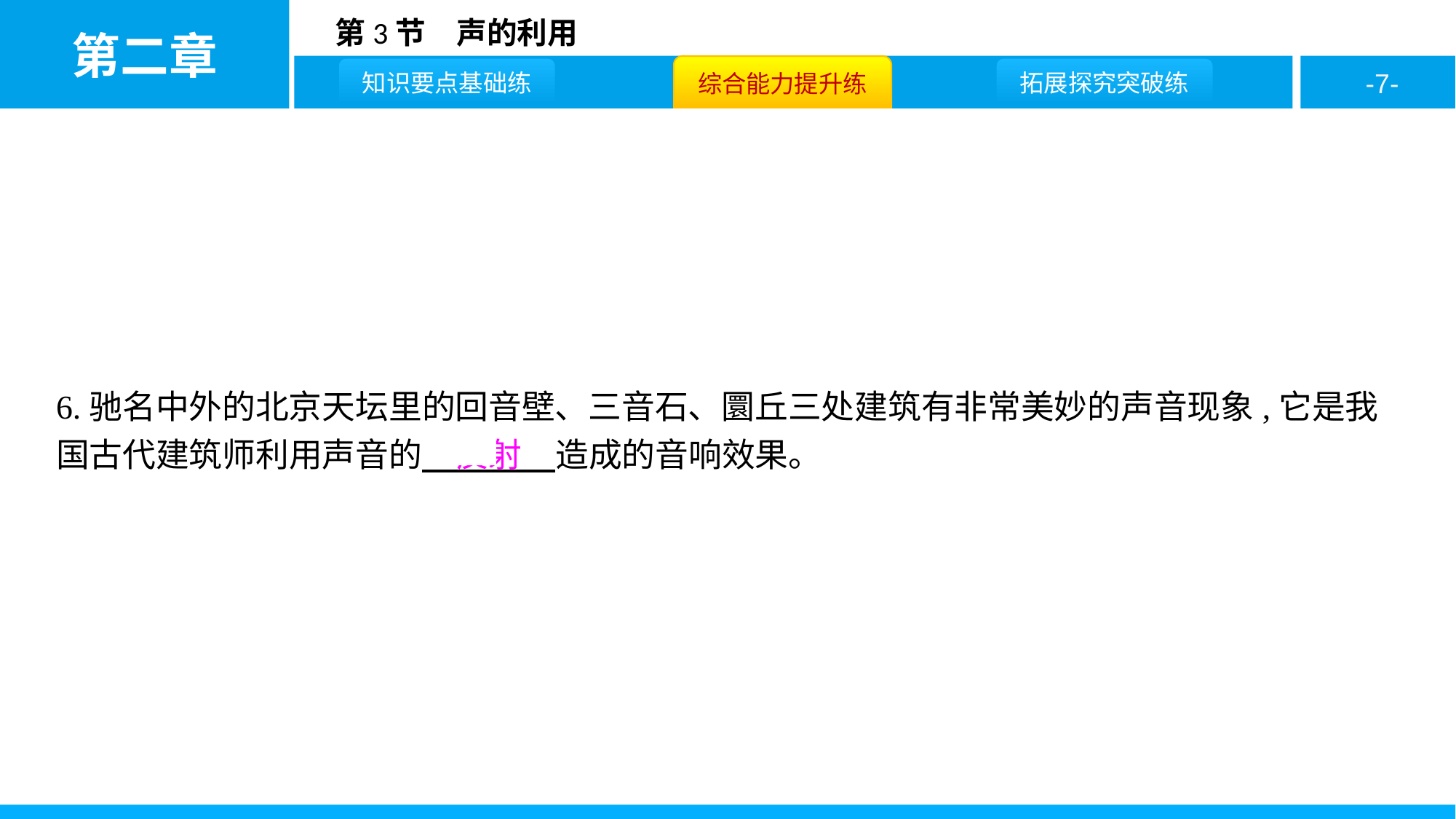

6.驰名中外的北京天坛里的回音壁、三音石、圜丘三处建筑有非常美妙的声音现象,它是我国古代建筑师利用声音的　反射　造成的音响效果。